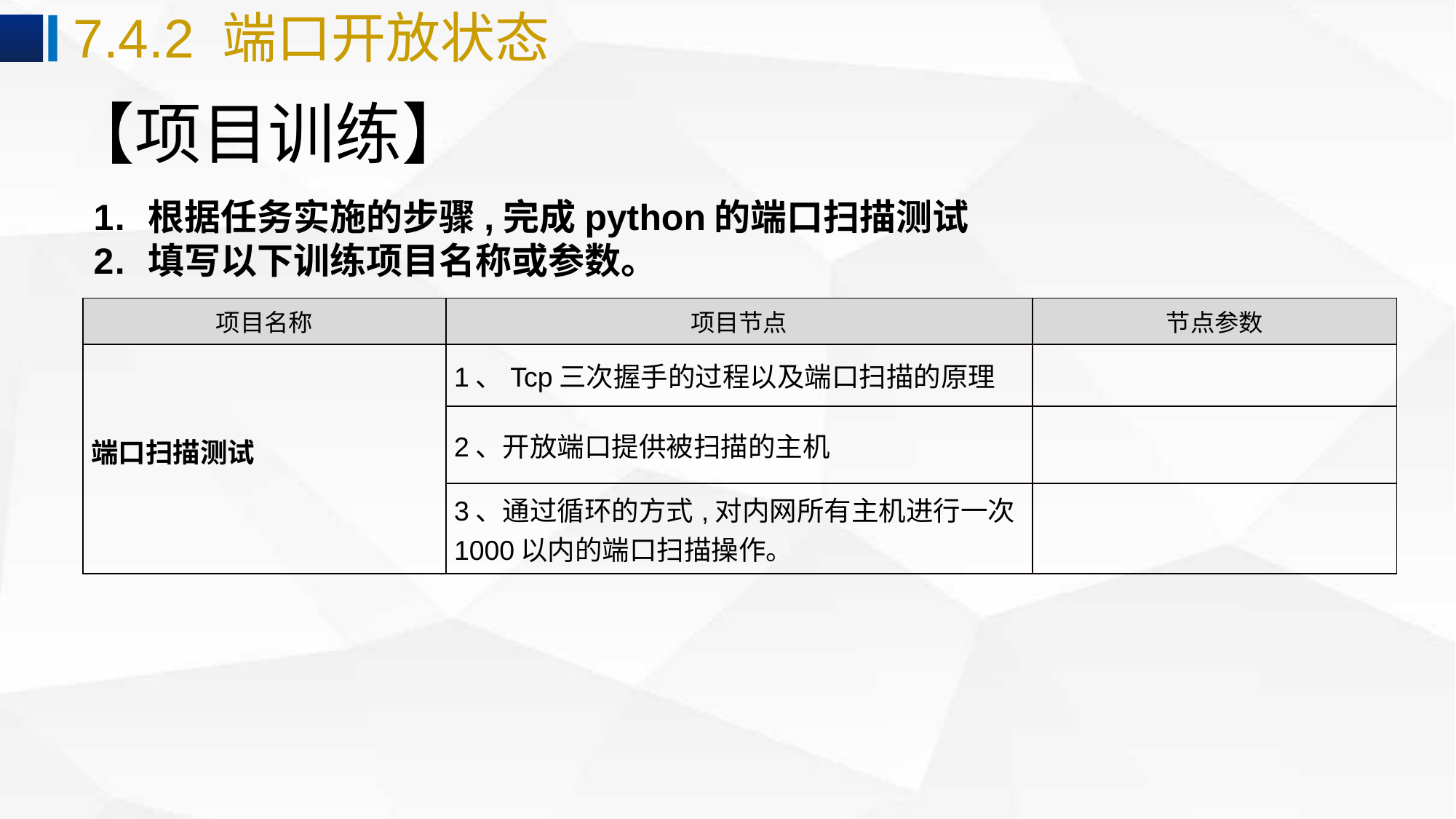

7.4.2 端口开放状态

# 【项目训练】
根据任务实施的步骤,完成python的端口扫描测试
填写以下训练项目名称或参数。
| 项目名称 | 项目节点 | 节点参数 |
| --- | --- | --- |
| 端口扫描测试 | 1、Tcp三次握手的过程以及端口扫描的原理 |  |
|  | 2、开放端口提供被扫描的主机 |  |
|  | 3、通过循环的方式,对内网所有主机进行一次1000以内的端口扫描操作。 |  |